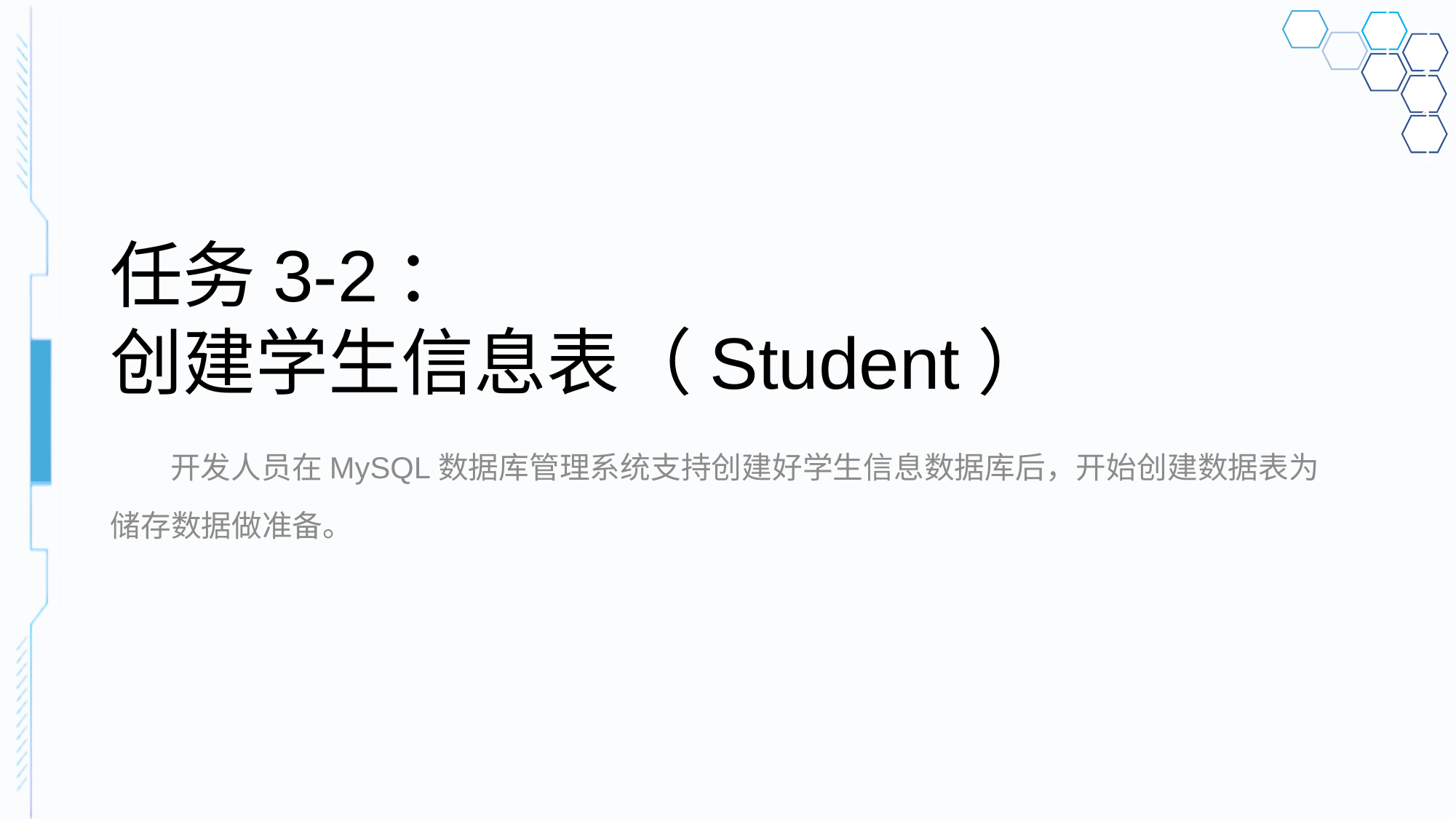

# 任务3-2： 创建学生信息表（Student）
开发人员在MySQL数据库管理系统支持创建好学生信息数据库后，开始创建数据表为储存数据做准备。